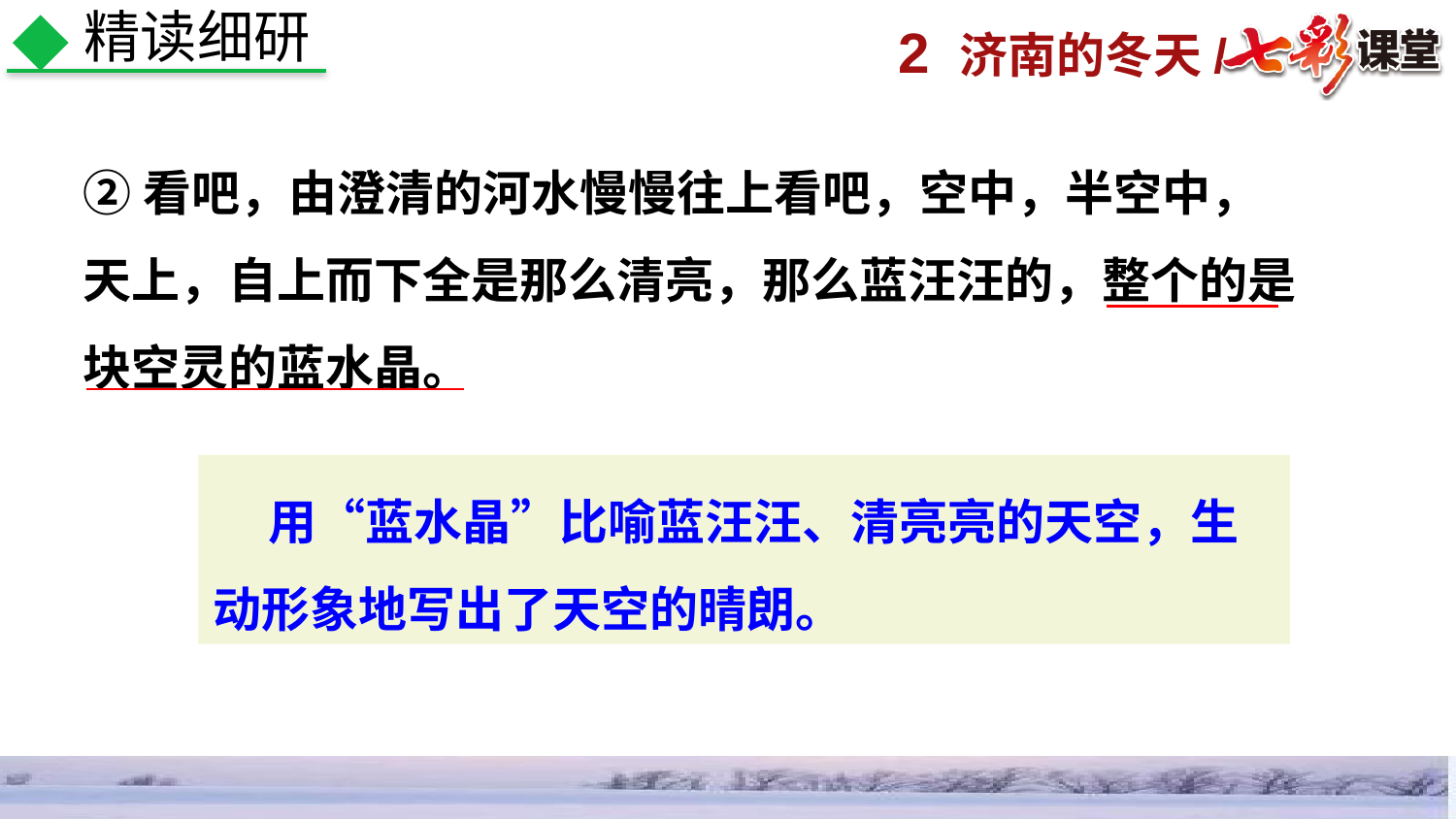

精读细研

②看吧，由澄清的河水慢慢往上看吧，空中，半空中，天上，自上而下全是那么清亮，那么蓝汪汪的，整个的是块空灵的蓝水晶。
    用“蓝水晶”比喻蓝汪汪、清亮亮的天空，生动形象地写出了天空的晴朗。